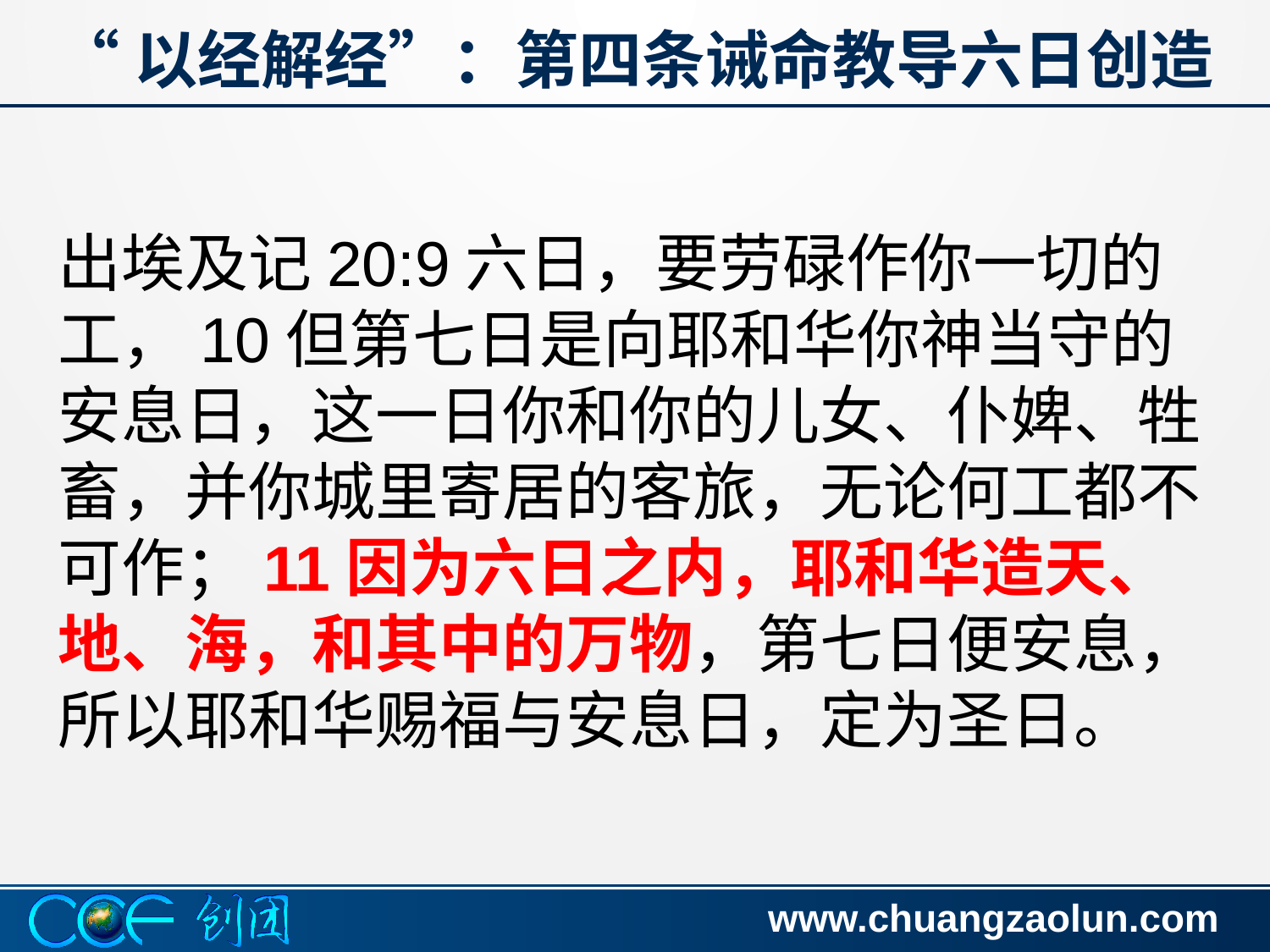

# “以经解经”：第四条诫命教导六日创造

出埃及记20:9六日，要劳碌作你一切的工，10但第七日是向耶和华你神当守的安息日，这一日你和你的儿女、仆婢、牲畜，并你城里寄居的客旅，无论何工都不可作；11因为六日之内，耶和华造天、地、海，和其中的万物，第七日便安息，所以耶和华赐福与安息日，定为圣日。